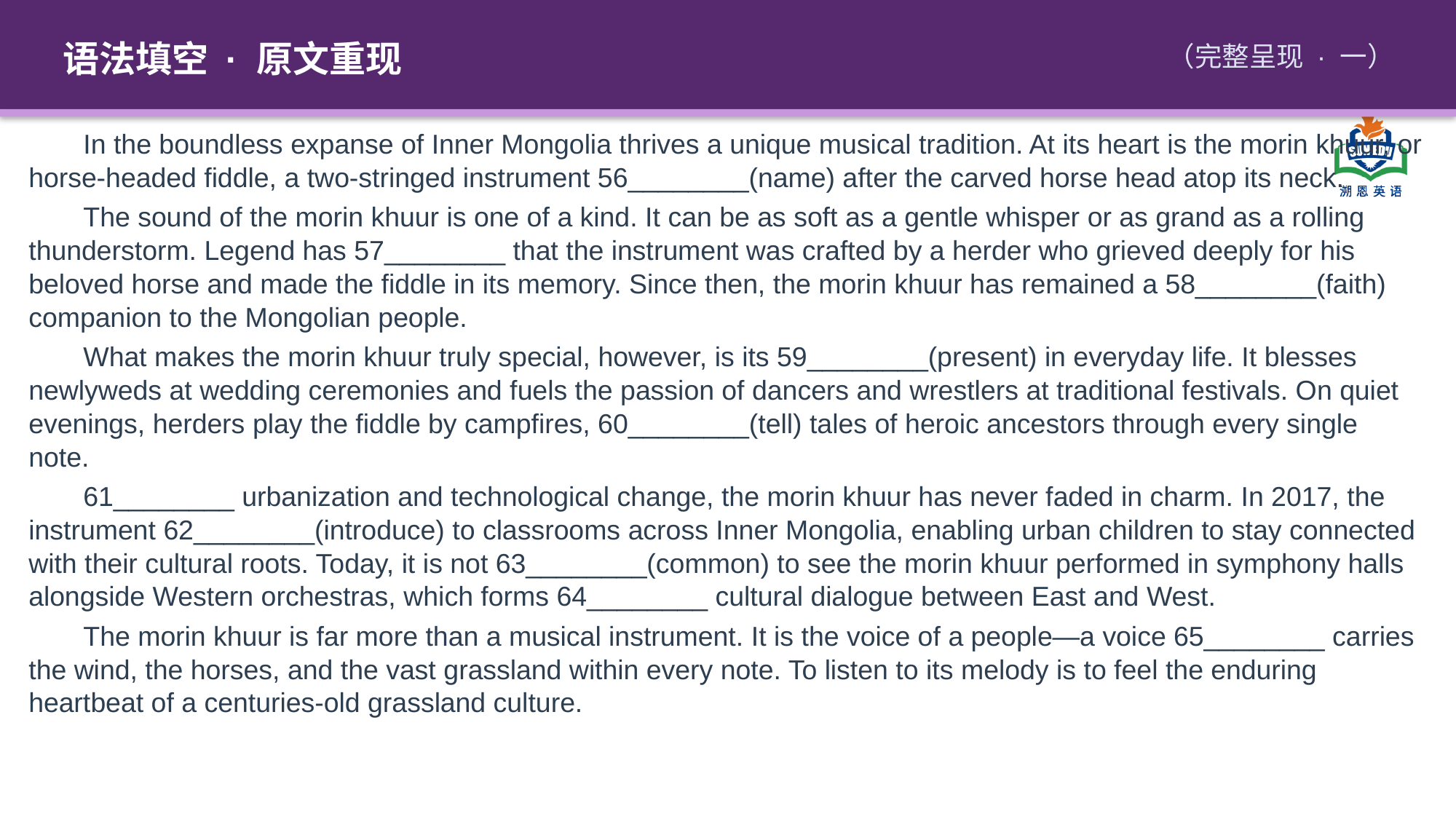

语法填空 · 原文重现
（完整呈现 · 一）

In the boundless expanse of Inner Mongolia thrives a unique musical tradition. At its heart is the morin khuur, or horse-headed fiddle, a two-stringed instrument 56________(name) after the carved horse head atop its neck.
The sound of the morin khuur is one of a kind. It can be as soft as a gentle whisper or as grand as a rolling thunderstorm. Legend has 57________ that the instrument was crafted by a herder who grieved deeply for his beloved horse and made the fiddle in its memory. Since then, the morin khuur has remained a 58________(faith) companion to the Mongolian people.
What makes the morin khuur truly special, however, is its 59________(present) in everyday life. It blesses newlyweds at wedding ceremonies and fuels the passion of dancers and wrestlers at traditional festivals. On quiet evenings, herders play the fiddle by campfires, 60________(tell) tales of heroic ancestors through every single note.
61________ urbanization and technological change, the morin khuur has never faded in charm. In 2017, the instrument 62________(introduce) to classrooms across Inner Mongolia, enabling urban children to stay connected with their cultural roots. Today, it is not 63________(common) to see the morin khuur performed in symphony halls alongside Western orchestras, which forms 64________ cultural dialogue between East and West.
The morin khuur is far more than a musical instrument. It is the voice of a people—a voice 65________ carries the wind, the horses, and the vast grassland within every note. To listen to its melody is to feel the enduring heartbeat of a centuries-old grassland culture.